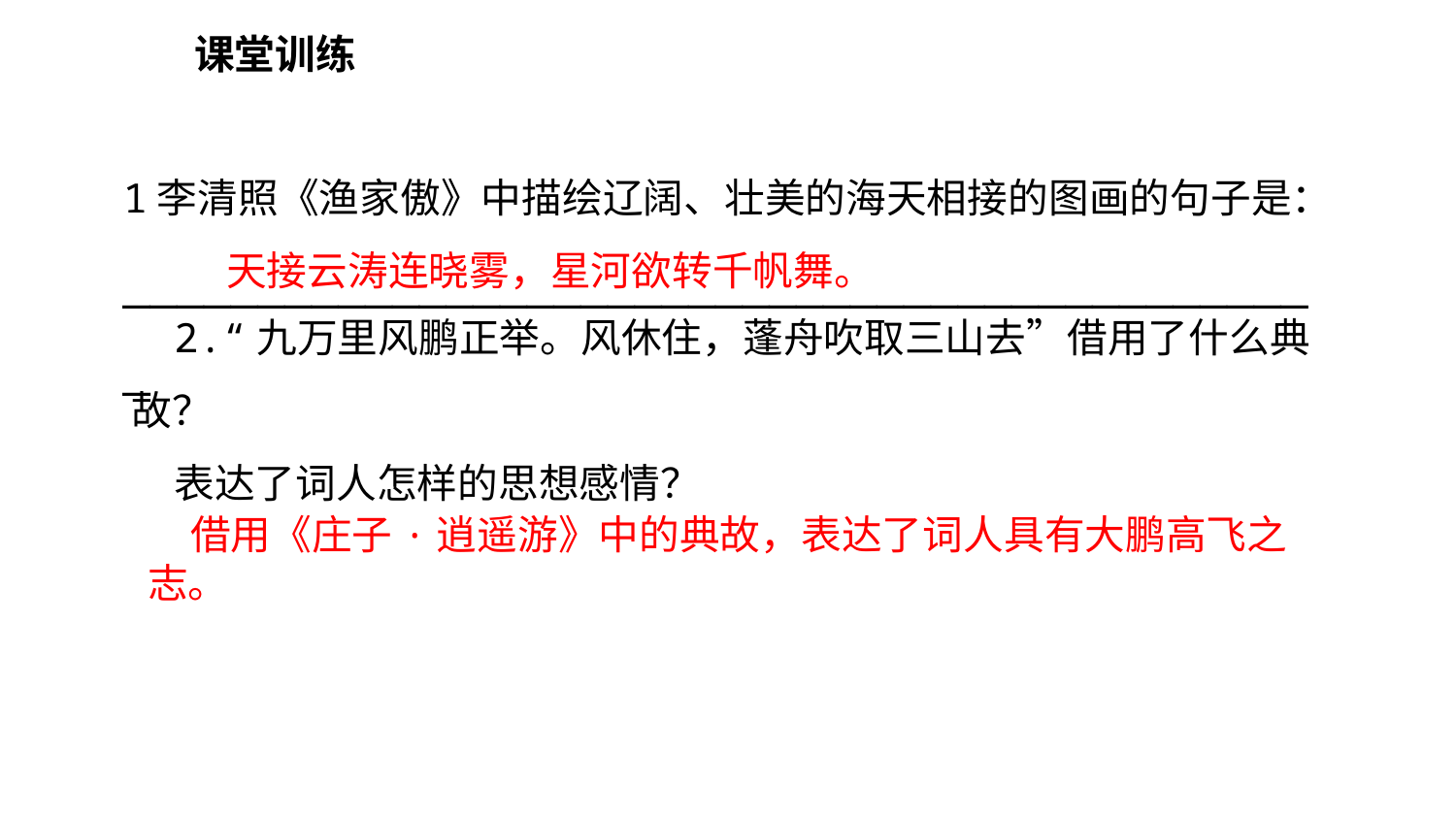

课堂训练
1李清照《渔家傲》中描绘辽阔、壮美的海天相接的图画的句子是：
_____________________________________________
天接云涛连晓雾，星河欲转千帆舞。
2.“九万里风鹏正举。风休住，蓬舟吹取三山去”借用了什么典故？
表达了词人怎样的思想感情？
借用《庄子·逍遥游》中的典故，表达了词人具有大鹏高飞之志。